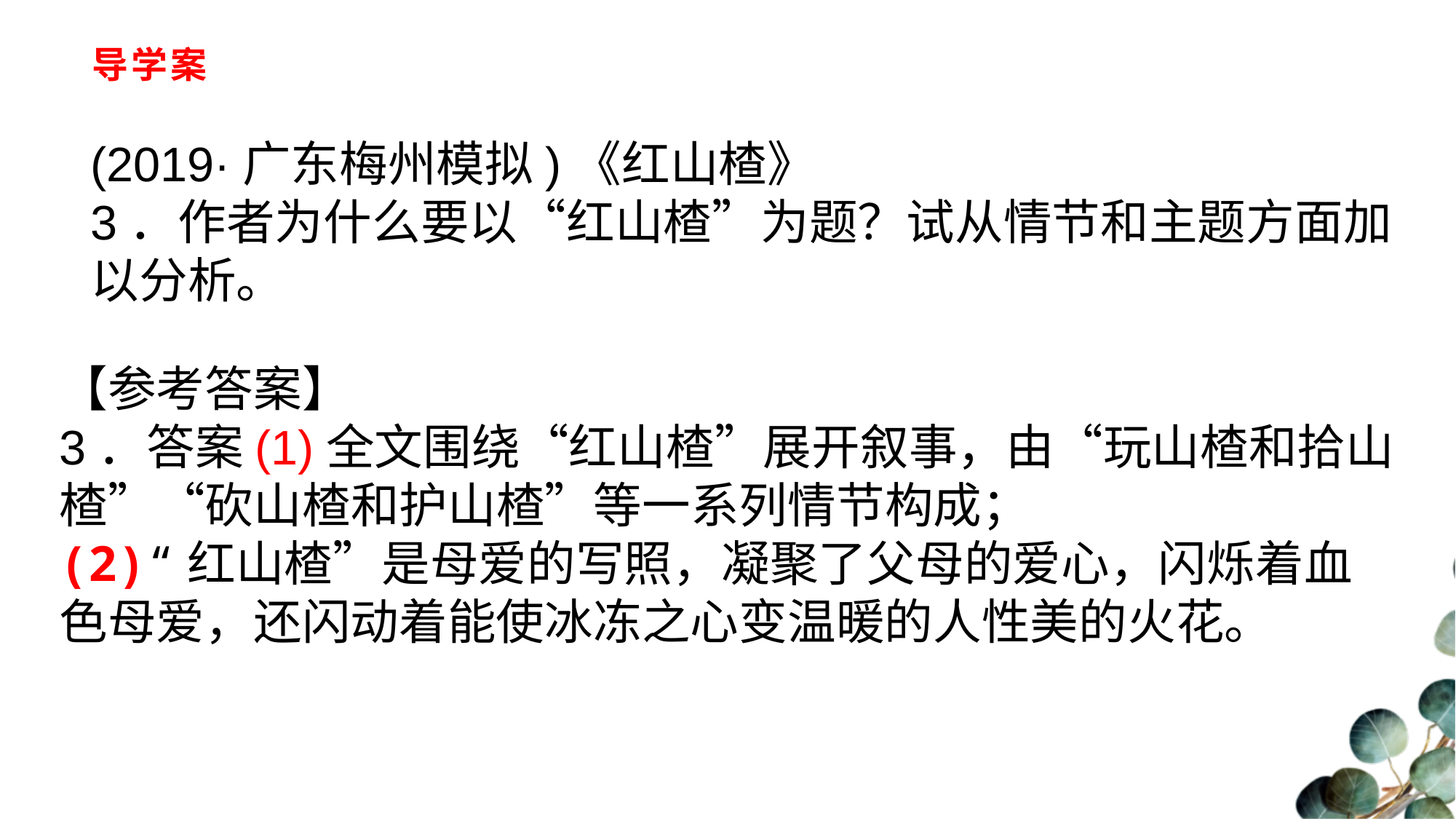

# 导学案
(2019·广东梅州模拟)《红山楂》
3．作者为什么要以“红山楂”为题？试从情节和主题方面加以分析。
【参考答案】
3．答案(1)全文围绕“红山楂”展开叙事，由“玩山楂和拾山楂”“砍山楂和护山楂”等一系列情节构成；
(2)“红山楂”是母爱的写照，凝聚了父母的爱心，闪烁着血色母爱，还闪动着能使冰冻之心变温暖的人性美的火花。